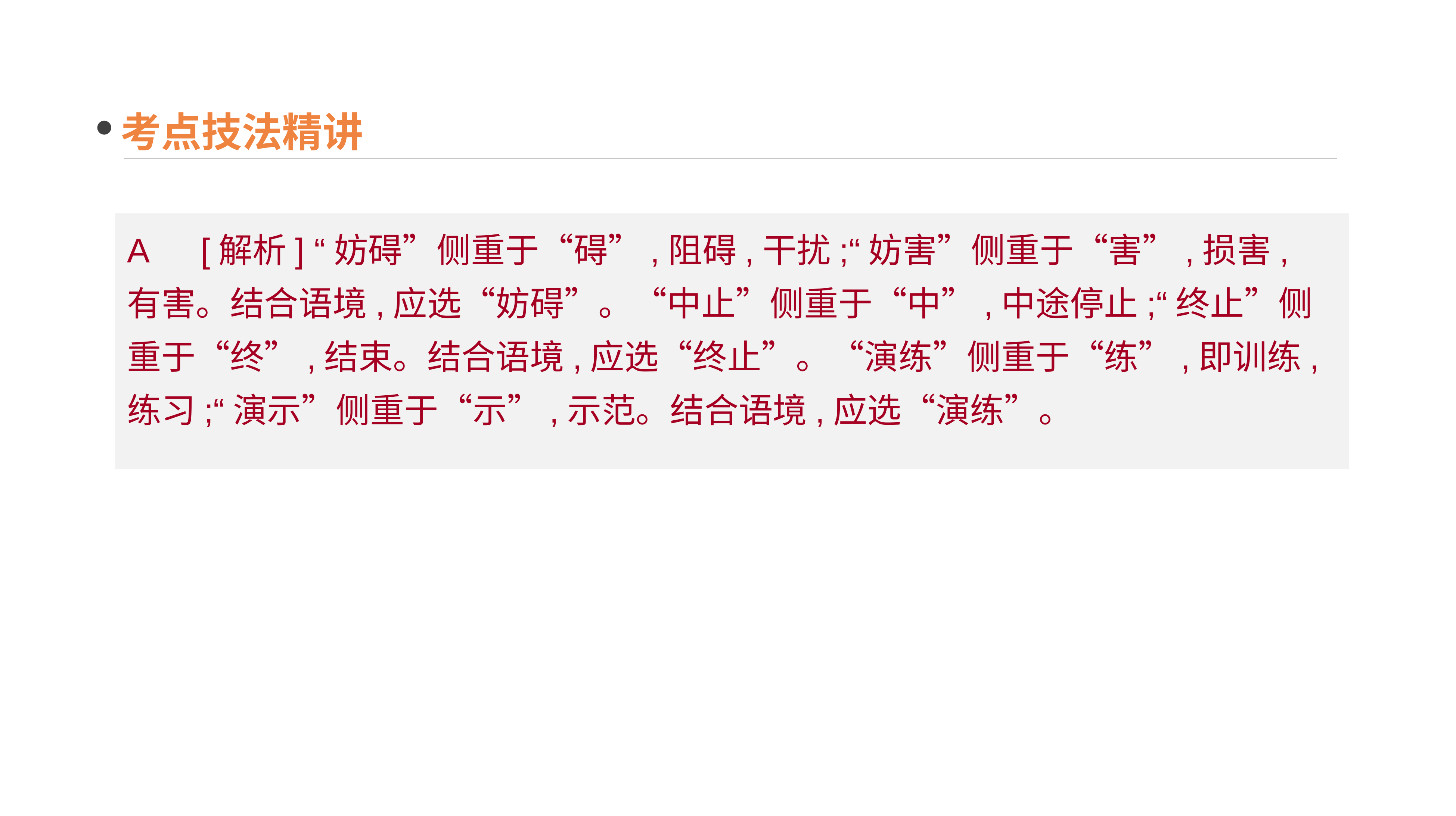

考点技法精讲

A　[解析] “妨碍”侧重于“碍”,阻碍,干扰;“妨害”侧重于“害”,损害,有害。结合语境,应选“妨碍”。“中止”侧重于“中”,中途停止;“终止”侧重于“终”,结束。结合语境,应选“终止”。“演练”侧重于“练”,即训练,练习;“演示”侧重于“示”,示范。结合语境,应选“演练”。